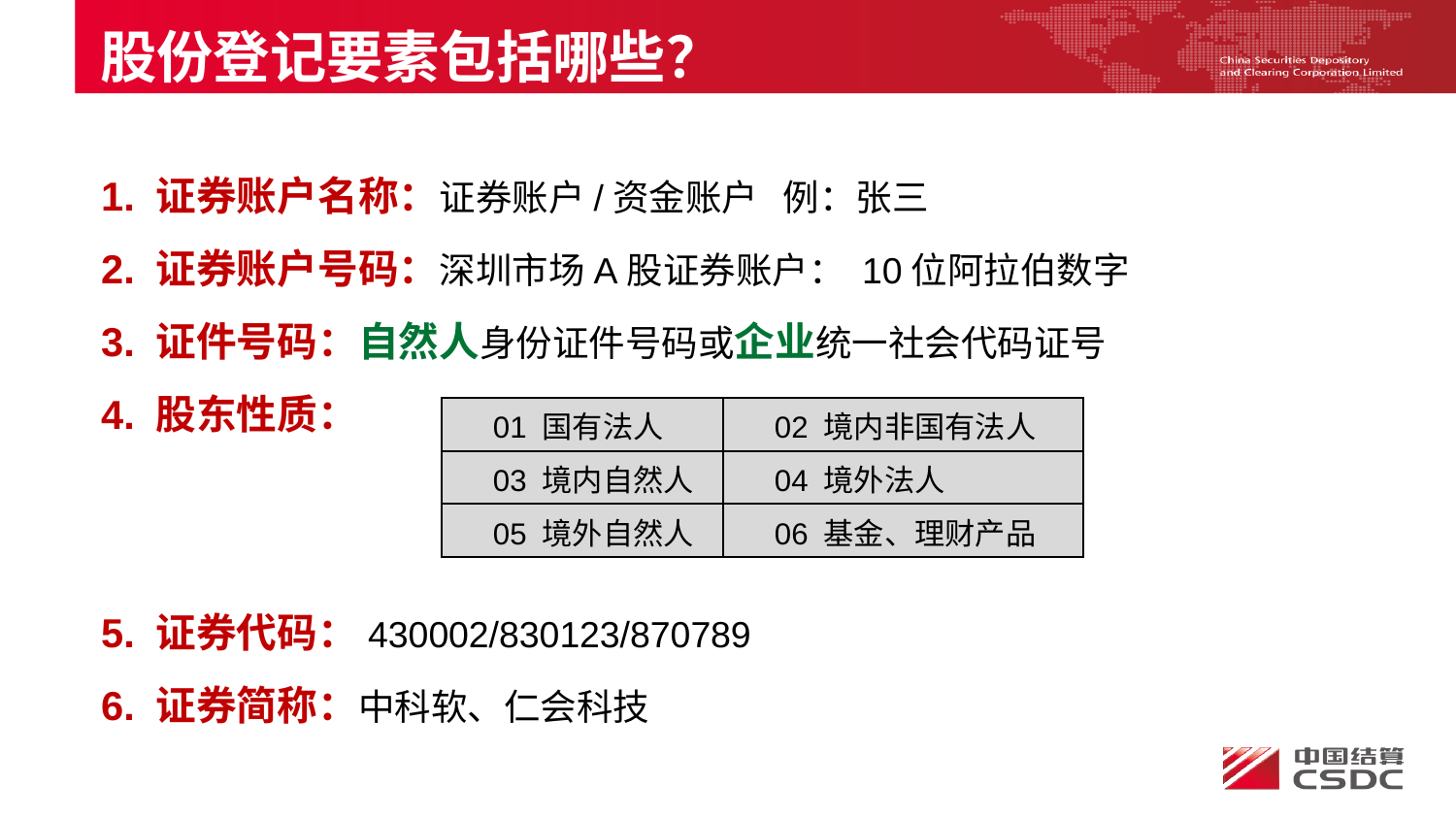

股份登记要素包括哪些？
1. 证券账户名称：证券账户/资金账户   例：张三
2. 证券账户号码：深圳市场A股证券账户： 10位阿拉伯数字
3. 证件号码：自然人身份证件号码或企业统一社会代码证号
4. 股东性质：

5. 证券代码：430002/830123/870789
6. 证券简称：中科软、仁会科技
| 01 国有法人 | 02 境内非国有法人 |
| --- | --- |
| 03 境内自然人 | 04 境外法人 |
| 05 境外自然人 | 06 基金、理财产品 |